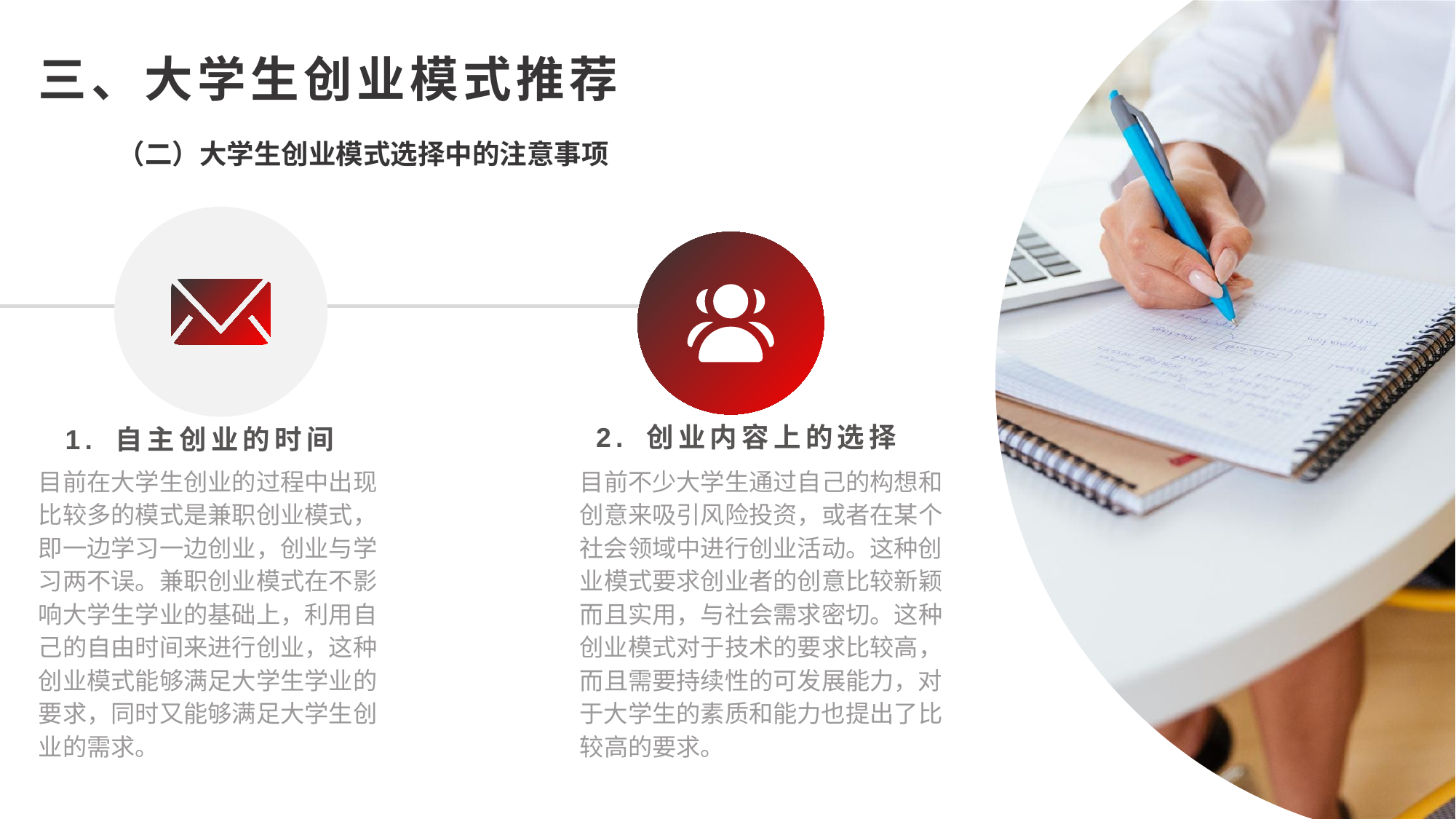

三、大学生创业模式推荐
（二）大学生创业模式选择中的注意事项

2. 创业内容上的选择
目前不少大学生通过自己的构想和创意来吸引风险投资，或者在某个社会领域中进行创业活动。这种创业模式要求创业者的创意比较新颖而且实用，与社会需求密切。这种创业模式对于技术的要求比较高，而且需要持续性的可发展能力，对于大学生的素质和能力也提出了比较高的要求。
1. 自主创业的时间
目前在大学生创业的过程中出现比较多的模式是兼职创业模式，即一边学习一边创业，创业与学习两不误。兼职创业模式在不影响大学生学业的基础上，利用自己的自由时间来进行创业，这种创业模式能够满足大学生学业的要求，同时又能够满足大学生创业的需求。